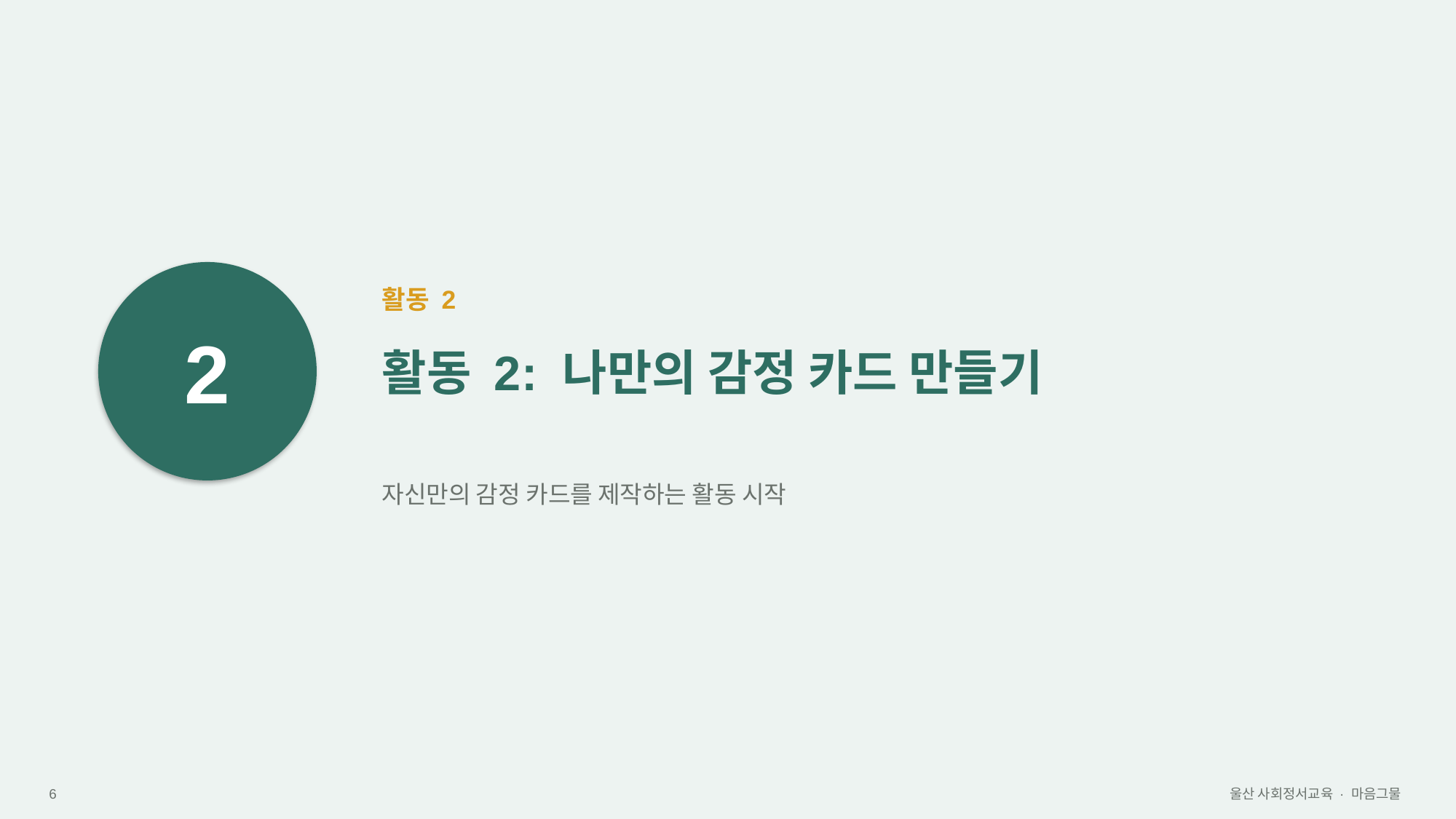

2
활동 2
활동 2: 나만의 감정 카드 만들기
자신만의 감정 카드를 제작하는 활동 시작
6
울산 사회정서교육 · 마음그물